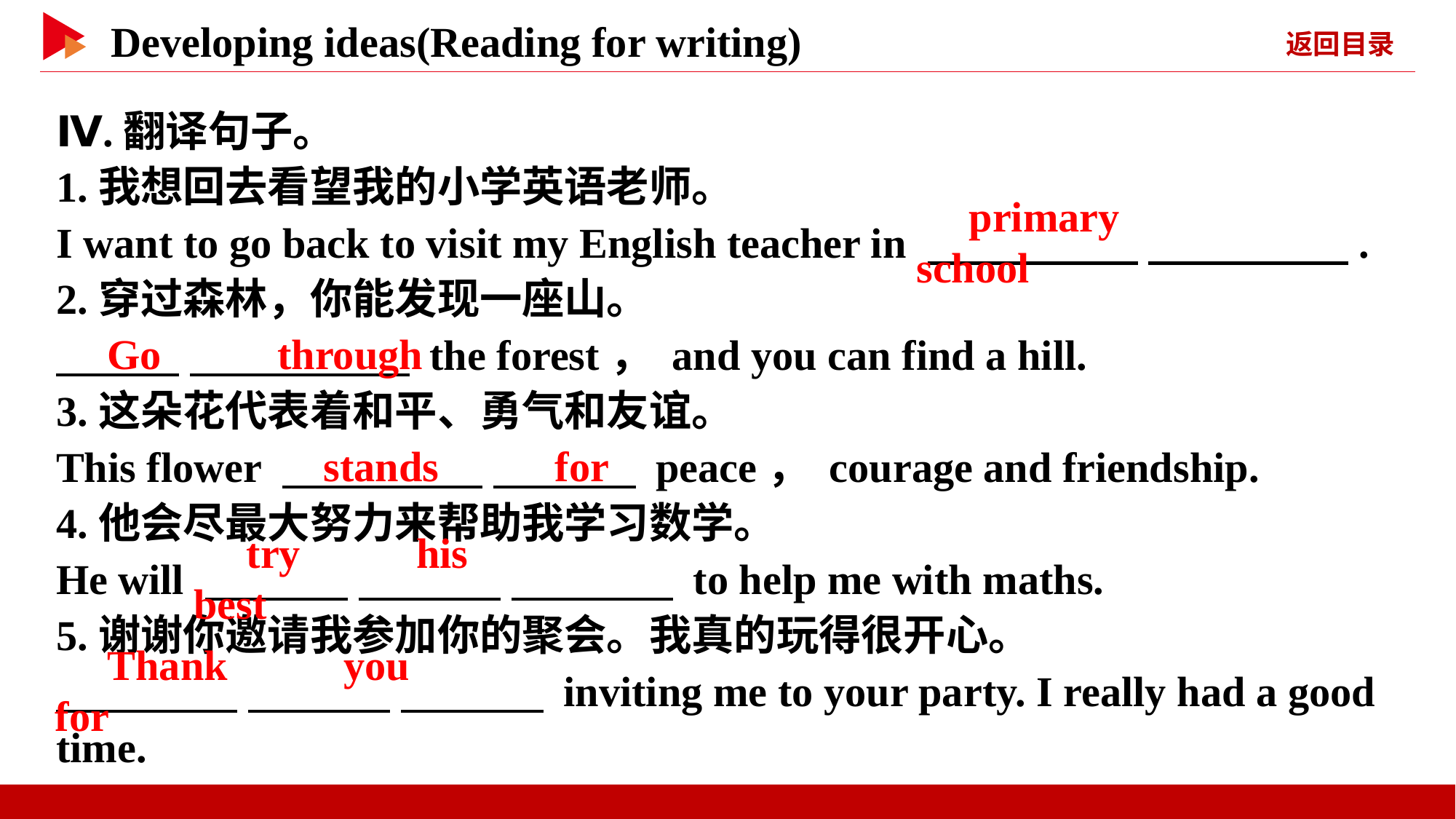

Ⅳ.翻译句子。
1.我想回去看望我的小学英语老师。
I want to go back to visit my English teacher in 　             　 　            　.
2.穿过森林，你能发现一座山。
　    　 　              　 the forest， and you can find a hill.
3.这朵花代表着和平、勇气和友谊。
This flower 　            　 　      　 peace， courage and friendship.
4.他会尽最大努力来帮助我学习数学。
He will 　      　 　      　 　        　 to help me with maths.
5.谢谢你邀请我参加你的聚会。我真的玩得很开心。
　          　 　      　 　      　 inviting me to your party. I really had a good time.
　primary　 　school
　Go　 　through
　stands　 　for
　try　 　his　 　best
　Thank　 　you　 　for